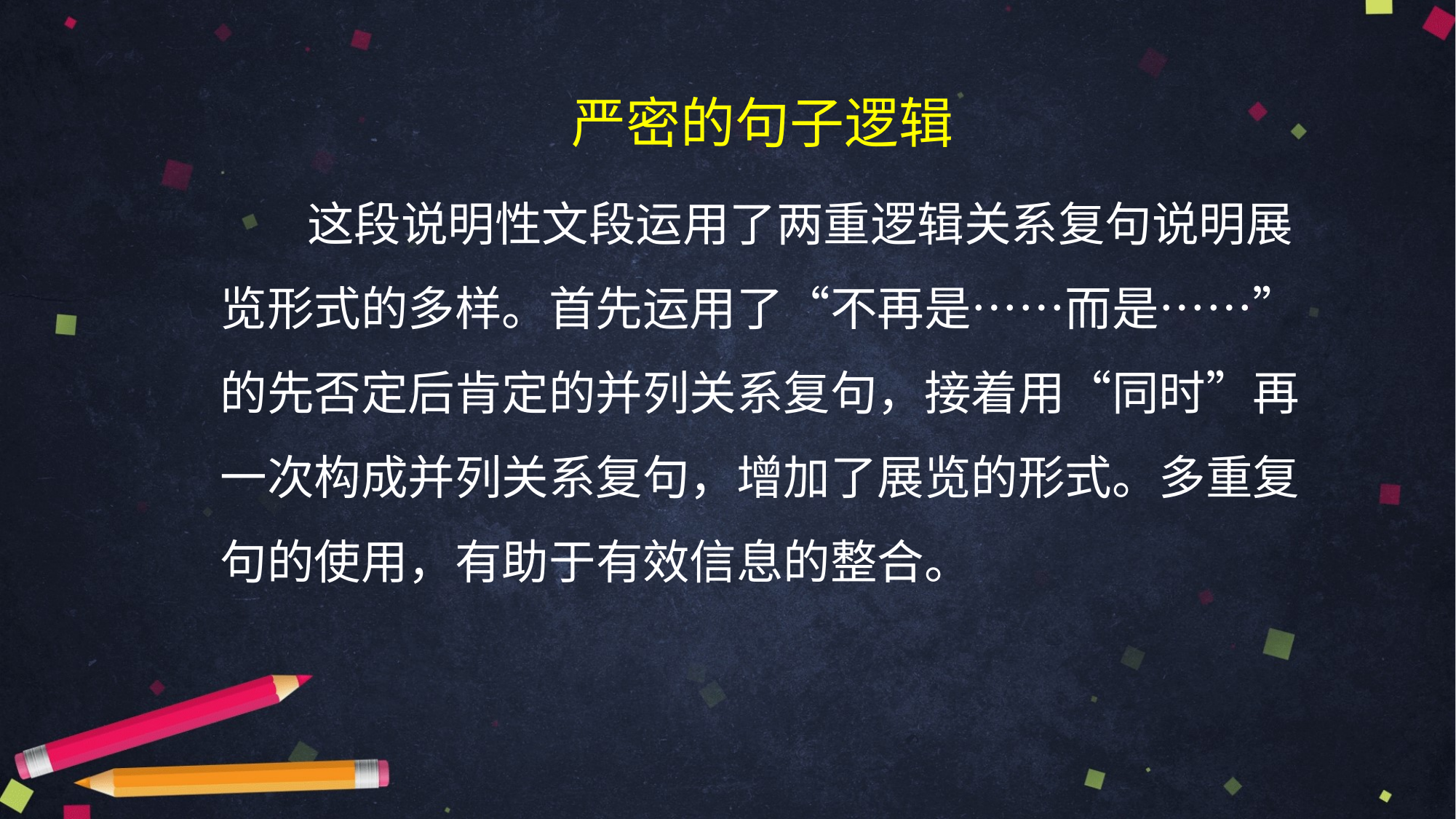

严密的句子逻辑
  这段说明性文段运用了两重逻辑关系复句说明展览形式的多样。首先运用了“不再是……而是……”的先否定后肯定的并列关系复句，接着用“同时”再一次构成并列关系复句，增加了展览的形式。多重复句的使用，有助于有效信息的整合。